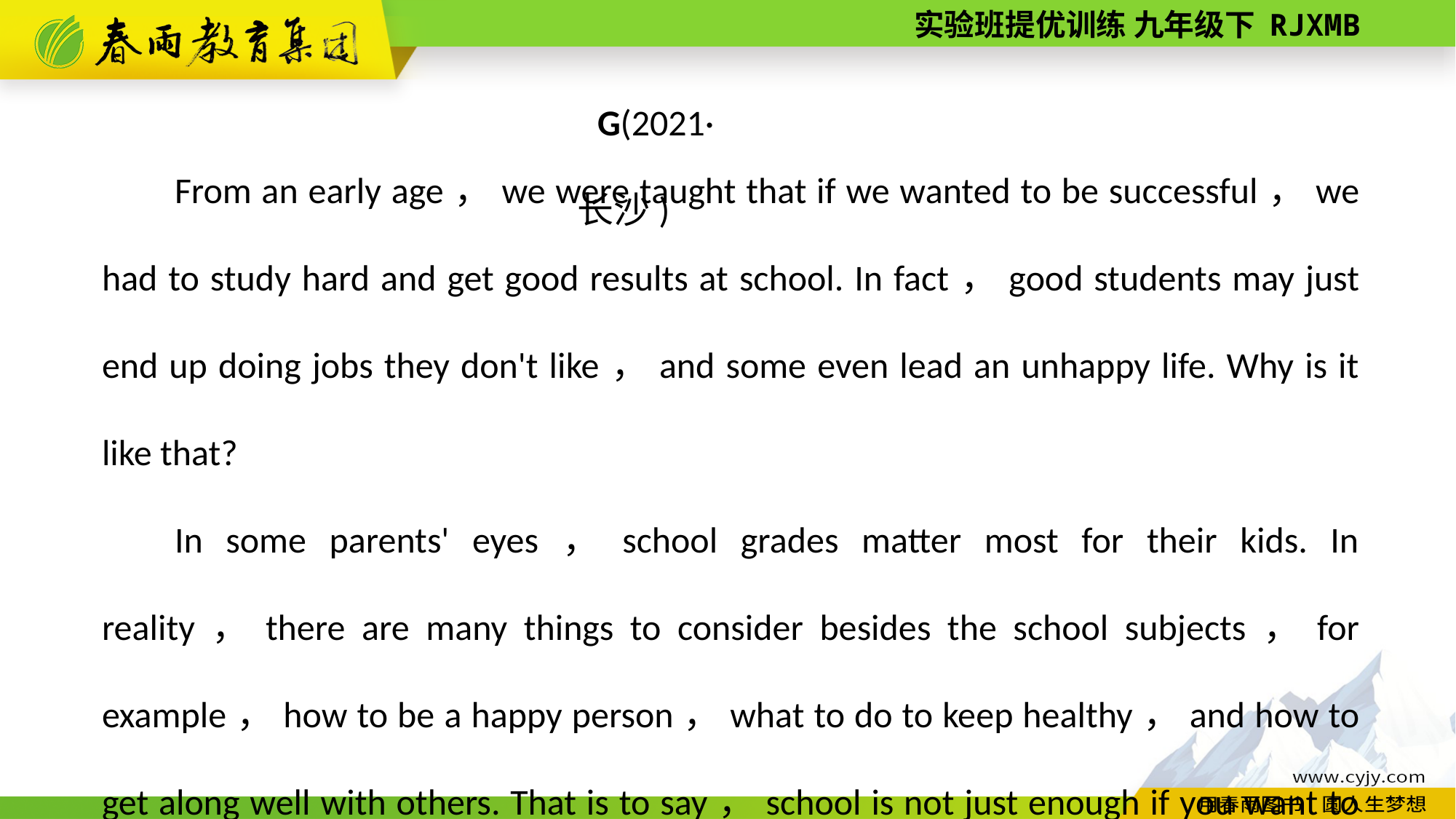

G(2021·长沙)
From an early age，we were taught that if we wanted to be successful，we had to study hard and get good results at school. In fact，good students may just end up doing jobs they don't like，and some even lead an unhappy life. Why is it like that?
In some parents' eyes，school grades matter most for their kids. In reality，there are many things to consider besides the school subjects，for example，how to be a happy person，what to do to keep healthy，and how to get along well with others. That is to say，school is not just enough if you want to have a great life.